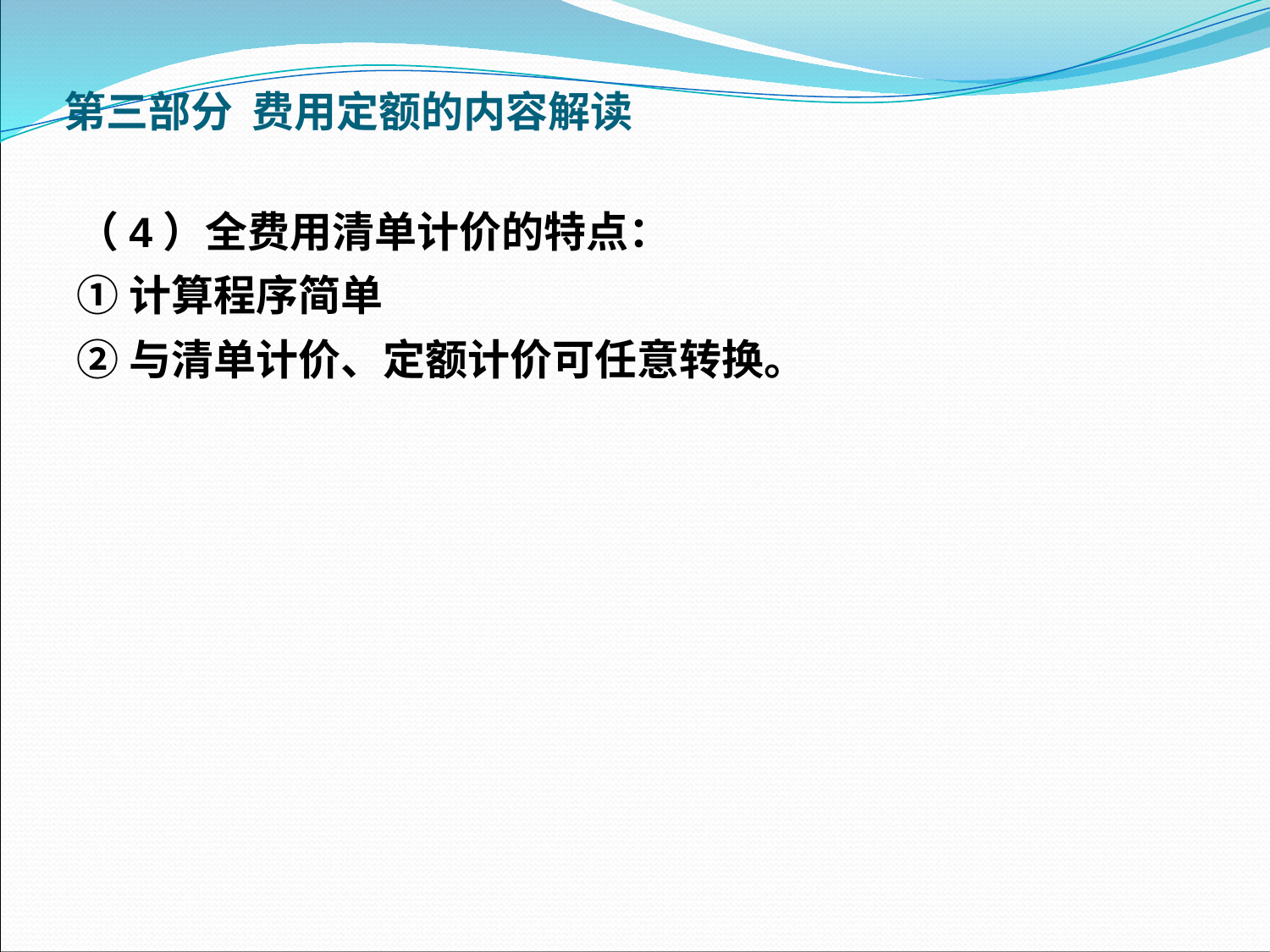

第三部分  费用定额的内容解读
（4）全费用清单计价的特点：
①计算程序简单
②与清单计价、定额计价可任意转换。